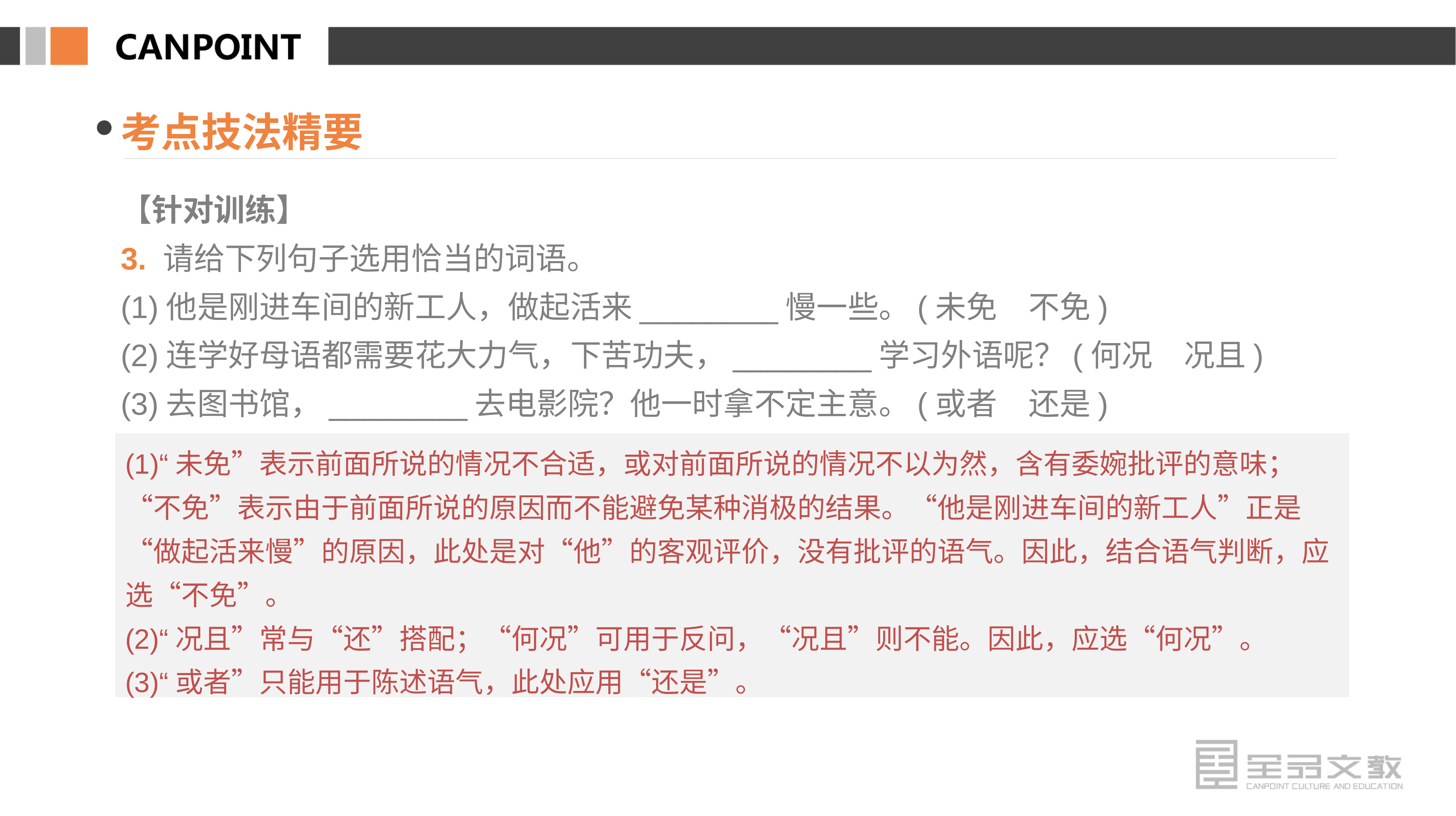

考点技法精要

【针对训练】
3. 请给下列句子选用恰当的词语。
(1)他是刚进车间的新工人，做起活来________慢一些。(未免　不免)
(2)连学好母语都需要花大力气，下苦功夫，________学习外语呢？(何况　况且)
(3)去图书馆，________去电影院？他一时拿不定主意。(或者　还是)

(1)“未免”表示前面所说的情况不合适，或对前面所说的情况不以为然，含有委婉批评的意味；“不免”表示由于前面所说的原因而不能避免某种消极的结果。“他是刚进车间的新工人”正是“做起活来慢”的原因，此处是对“他”的客观评价，没有批评的语气。因此，结合语气判断，应选“不免”。
(2)“况且”常与“还”搭配；“何况”可用于反问，“况且”则不能。因此，应选“何况”。
(3)“或者”只能用于陈述语气，此处应用“还是”。